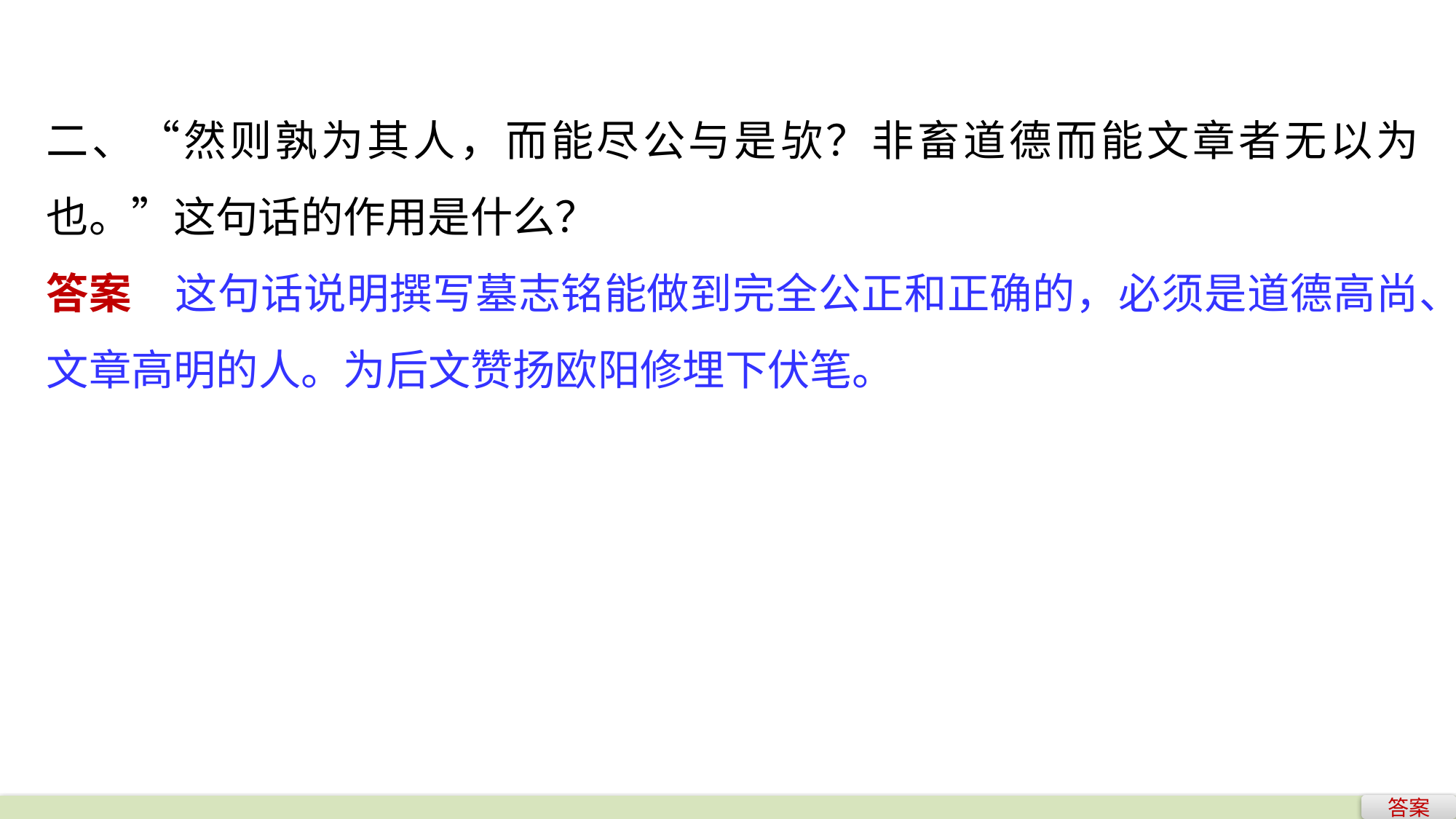

二、“然则孰为其人，而能尽公与是欤？非畜道德而能文章者无以为也。”这句话的作用是什么？
答案　这句话说明撰写墓志铭能做到完全公正和正确的，必须是道德高尚、文章高明的人。为后文赞扬欧阳修埋下伏笔。
答案